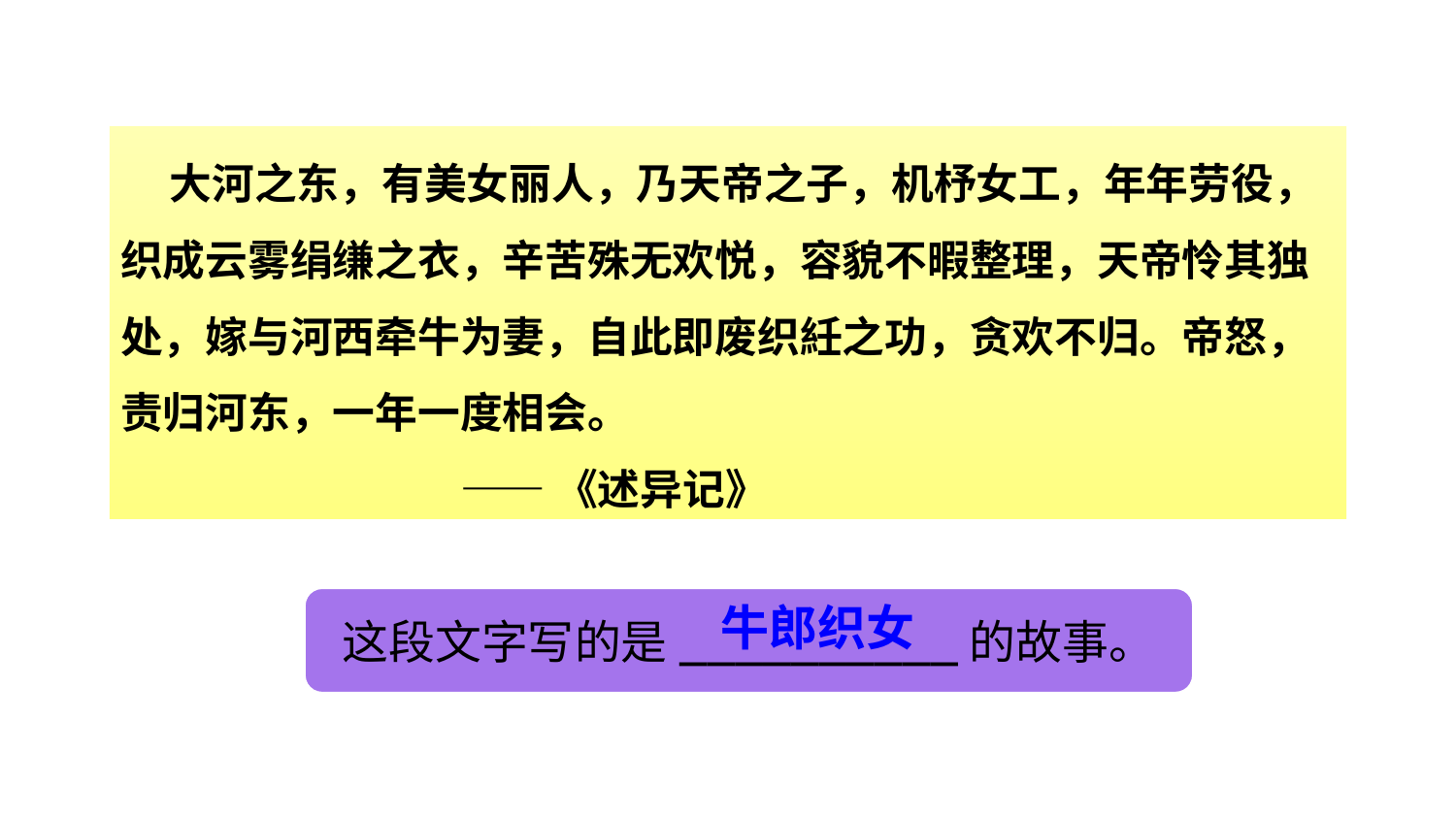

大河之东，有美女丽人，乃天帝之子，机杼女工，年年劳役，织成云雾绢缣之衣，辛苦殊无欢悦，容貌不暇整理，天帝怜其独处，嫁与河西牵牛为妻，自此即废织紝之功，贪欢不归。帝怒，责归河东，一年一度相会。
                                   ——《述异记》
这段文字写的是__________的故事。
牛郎织女